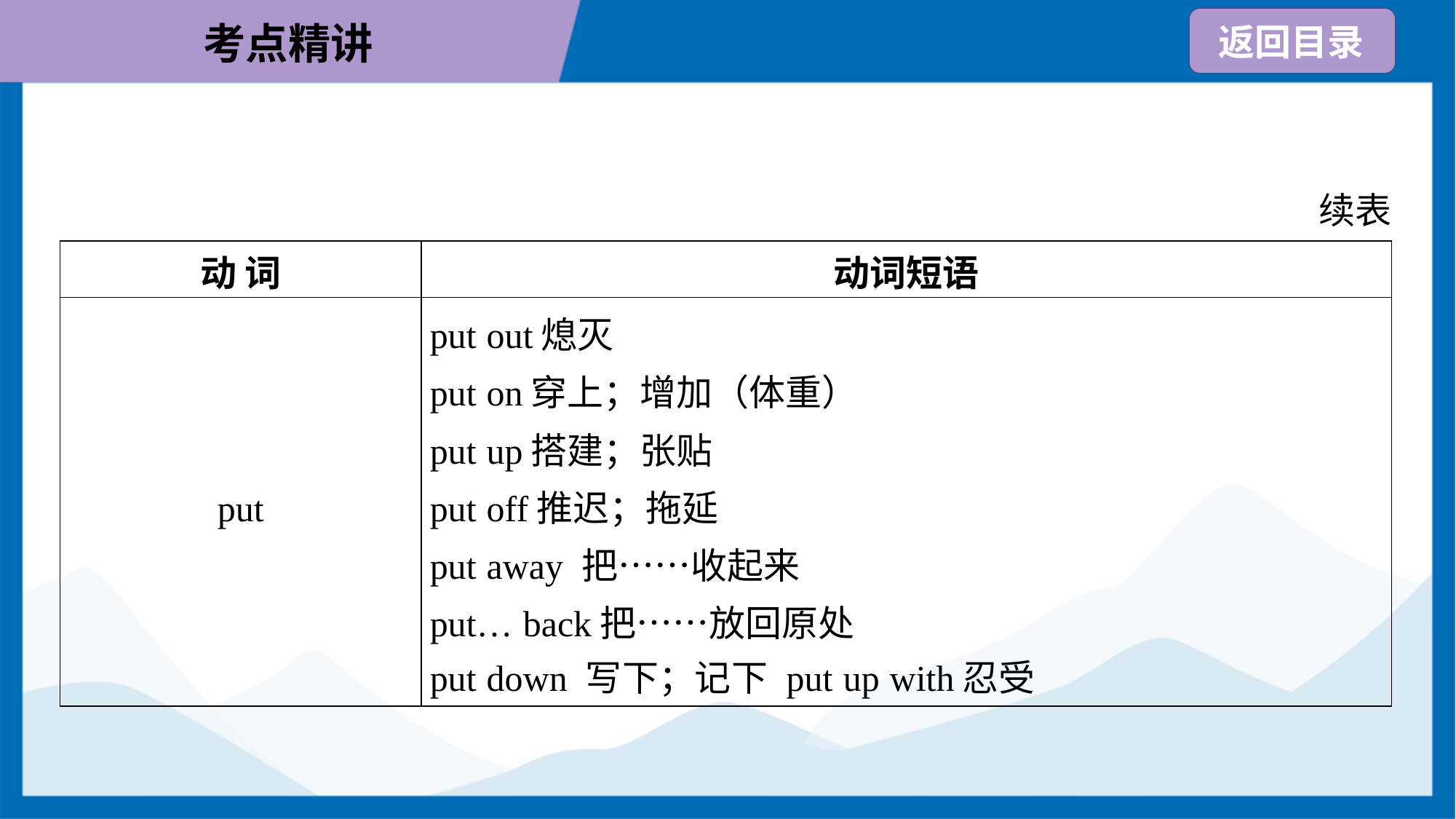

续表
| 动 词 | 动词短语 |
| --- | --- |
| put | put out熄灭 put on穿上；增加（体重） put up搭建；张贴 put off推迟；拖延 put away 把……收起来 put… back把……放回原处 put down 写下；记下 put up with忍受 |